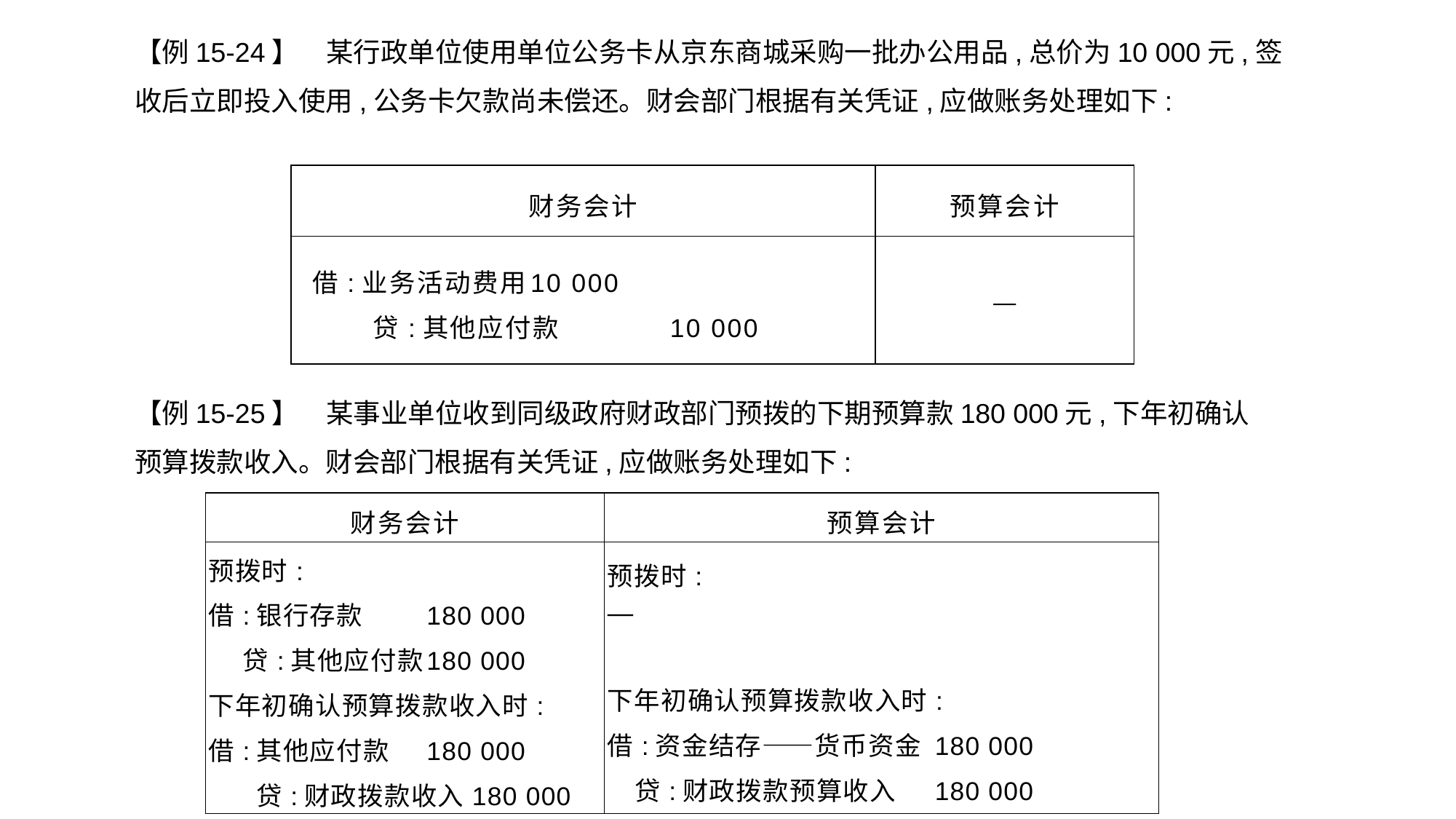

【例15-24】　某行政单位使用单位公务卡从京东商城采购一批办公用品,总价为10 000元,签收后立即投入使用,公务卡欠款尚未偿还。财会部门根据有关凭证,应做账务处理如下:

| 财务会计 | 预算会计 |
| --- | --- |
| 借:业务活动费用 10 000 贷:其他应付款 10 000 | — |
【例15-25】　某事业单位收到同级政府财政部门预拨的下期预算款180 000元,下年初确认预算拨款收入。财会部门根据有关凭证,应做账务处理如下:
| 财务会计 | 预算会计 |
| --- | --- |
| 预拨时: 借:银行存款 180 000 贷:其他应付款 180 000 下年初确认预算拨款收入时: 借:其他应付款 180 000 贷:财政拨款收入180 000 | 预拨时: — 　 下年初确认预算拨款收入时: 借:资金结存——货币资金 180 000 贷:财政拨款预算收入 180 000 |